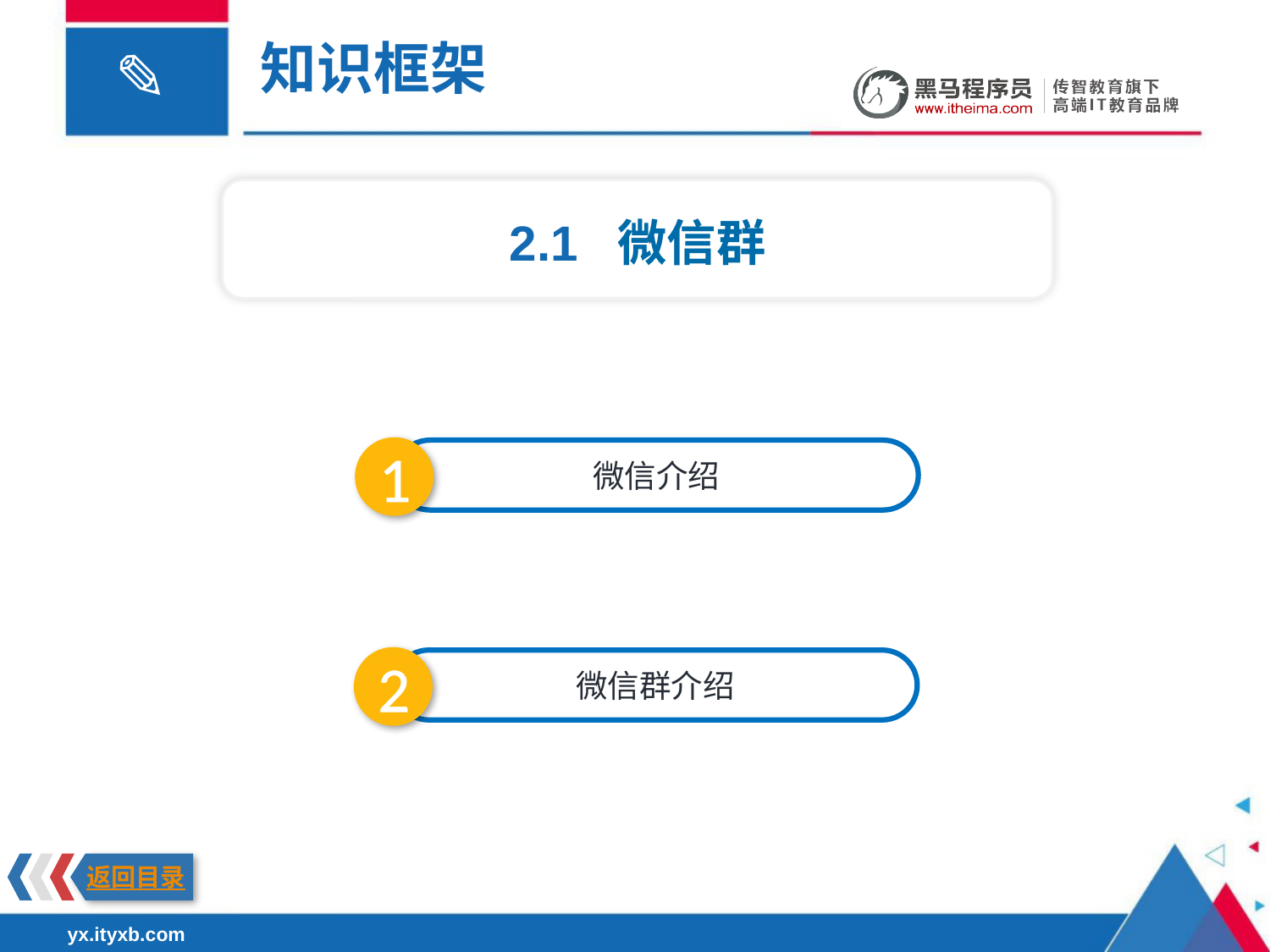

知识框架

2.1  微信群
1
微信介绍
2
微信群介绍

返回目录